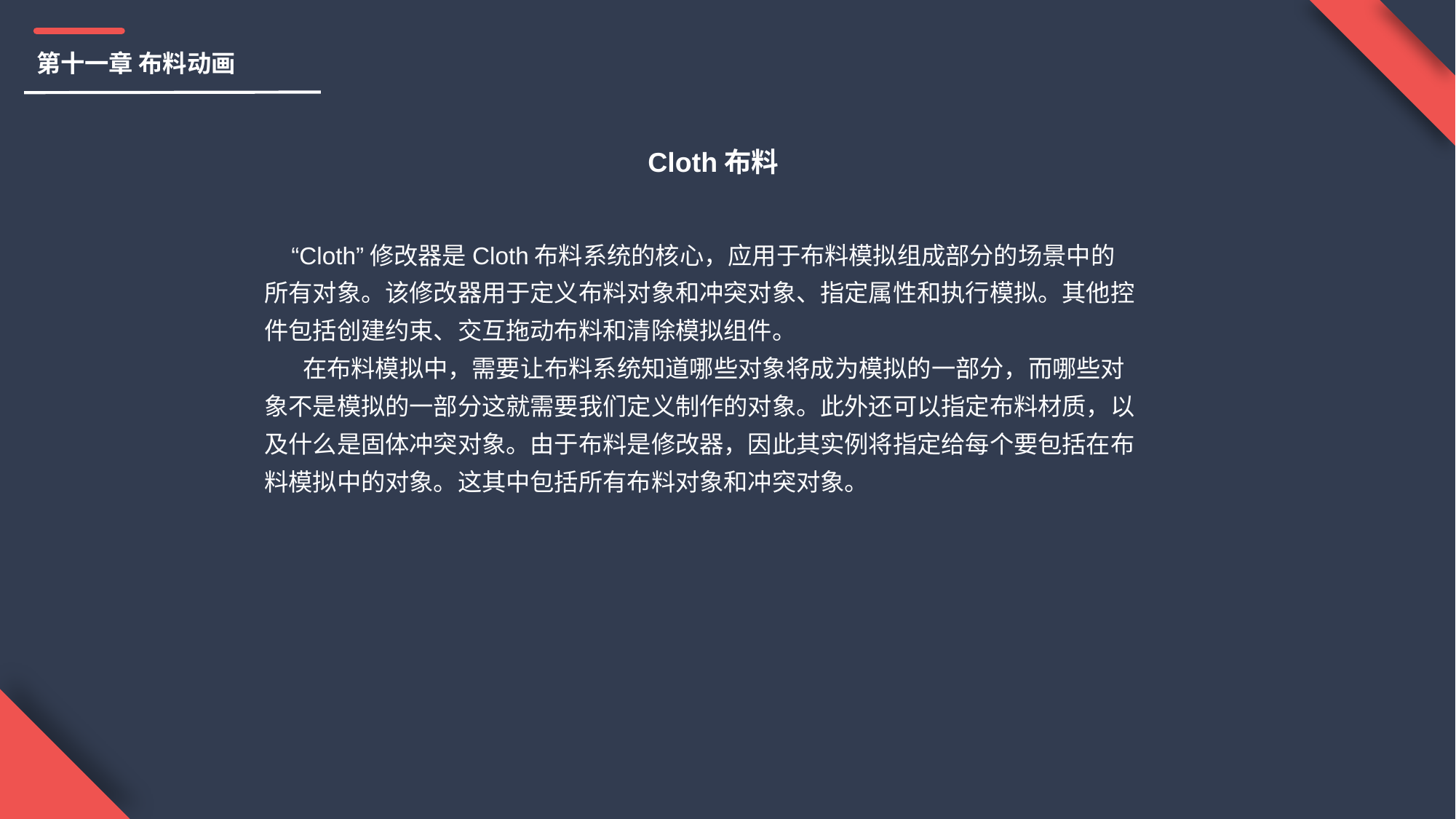

第十一章 布料动画
Cloth布料
    “Cloth”修改器是Cloth布料系统的核心，应用于布料模拟组成部分的场景中的所有对象。该修改器用于定义布料对象和冲突对象、指定属性和执行模拟。其他控件包括创建约束、交互拖动布料和清除模拟组件。
      在布料模拟中，需要让布料系统知道哪些对象将成为模拟的一部分，而哪些对象不是模拟的一部分这就需要我们定义制作的对象。此外还可以指定布料材质，以及什么是固体冲突对象。由于布料是修改器，因此其实例将指定给每个要包括在布料模拟中的对象。这其中包括所有布料对象和冲突对象。